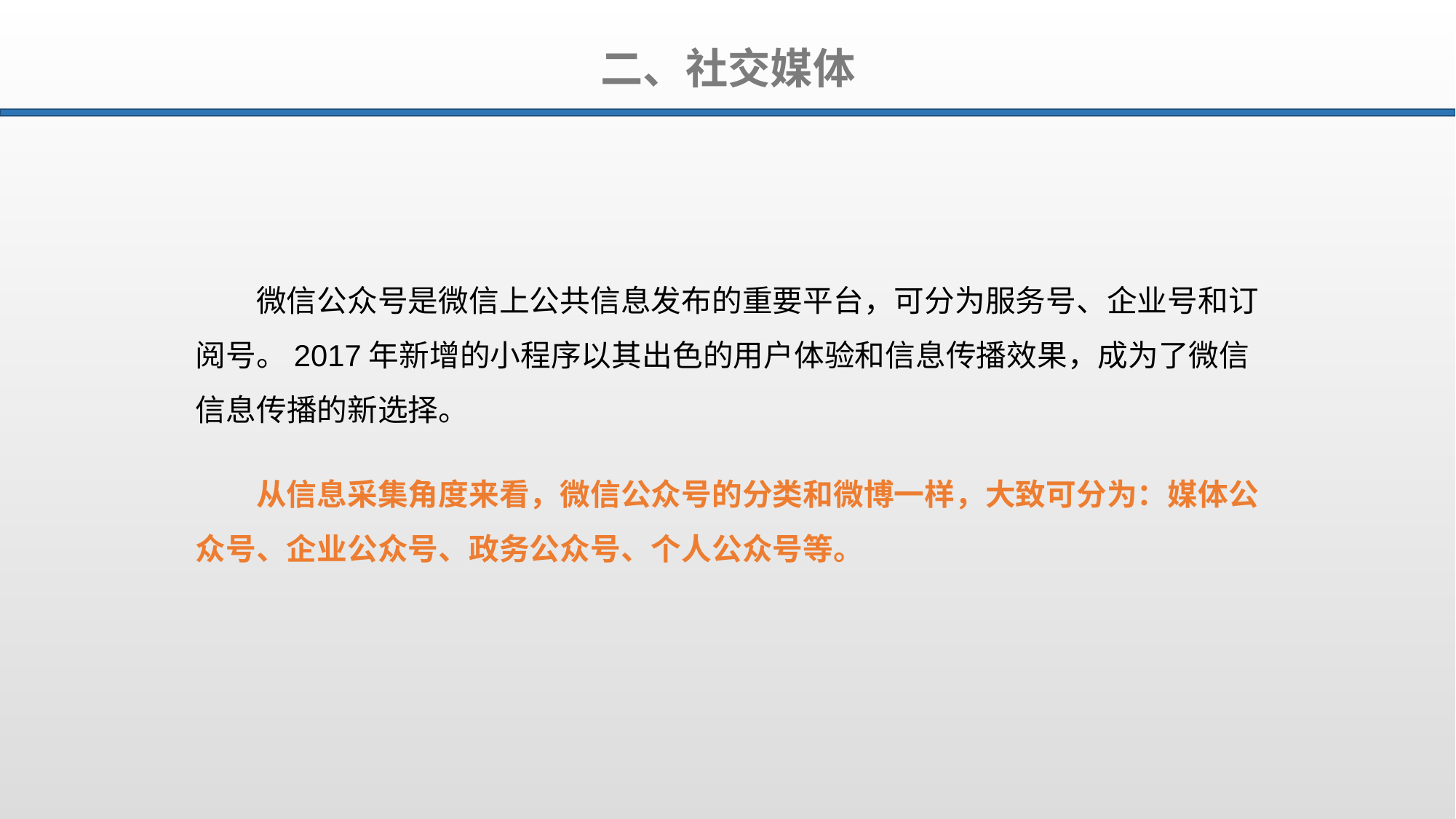

二、社交媒体

微信公众号是微信上公共信息发布的重要平台，可分为服务号、企业号和订阅号。2017年新增的小程序以其出色的用户体验和信息传播效果，成为了微信信息传播的新选择。
从信息采集角度来看，微信公众号的分类和微博一样，大致可分为：媒体公众号、企业公众号、政务公众号、个人公众号等。